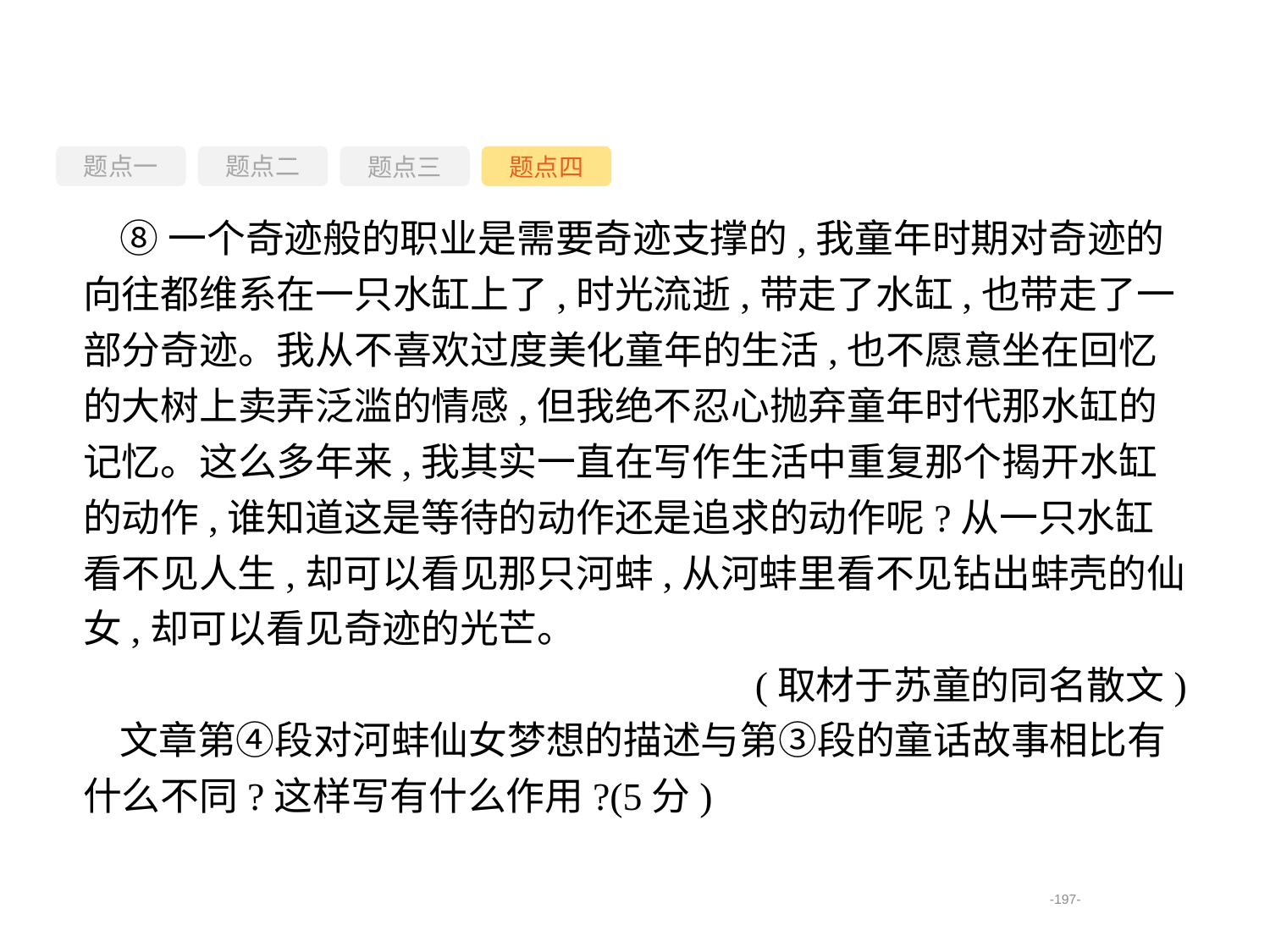

题点一
题点三
题点四
题点二
⑧一个奇迹般的职业是需要奇迹支撑的,我童年时期对奇迹的向往都维系在一只水缸上了,时光流逝,带走了水缸,也带走了一部分奇迹。我从不喜欢过度美化童年的生活,也不愿意坐在回忆的大树上卖弄泛滥的情感,但我绝不忍心抛弃童年时代那水缸的记忆。这么多年来,我其实一直在写作生活中重复那个揭开水缸的动作,谁知道这是等待的动作还是追求的动作呢?从一只水缸看不见人生,却可以看见那只河蚌,从河蚌里看不见钻出蚌壳的仙女,却可以看见奇迹的光芒。
(取材于苏童的同名散文)
文章第④段对河蚌仙女梦想的描述与第③段的童话故事相比有什么不同?这样写有什么作用?(5分)
-197-